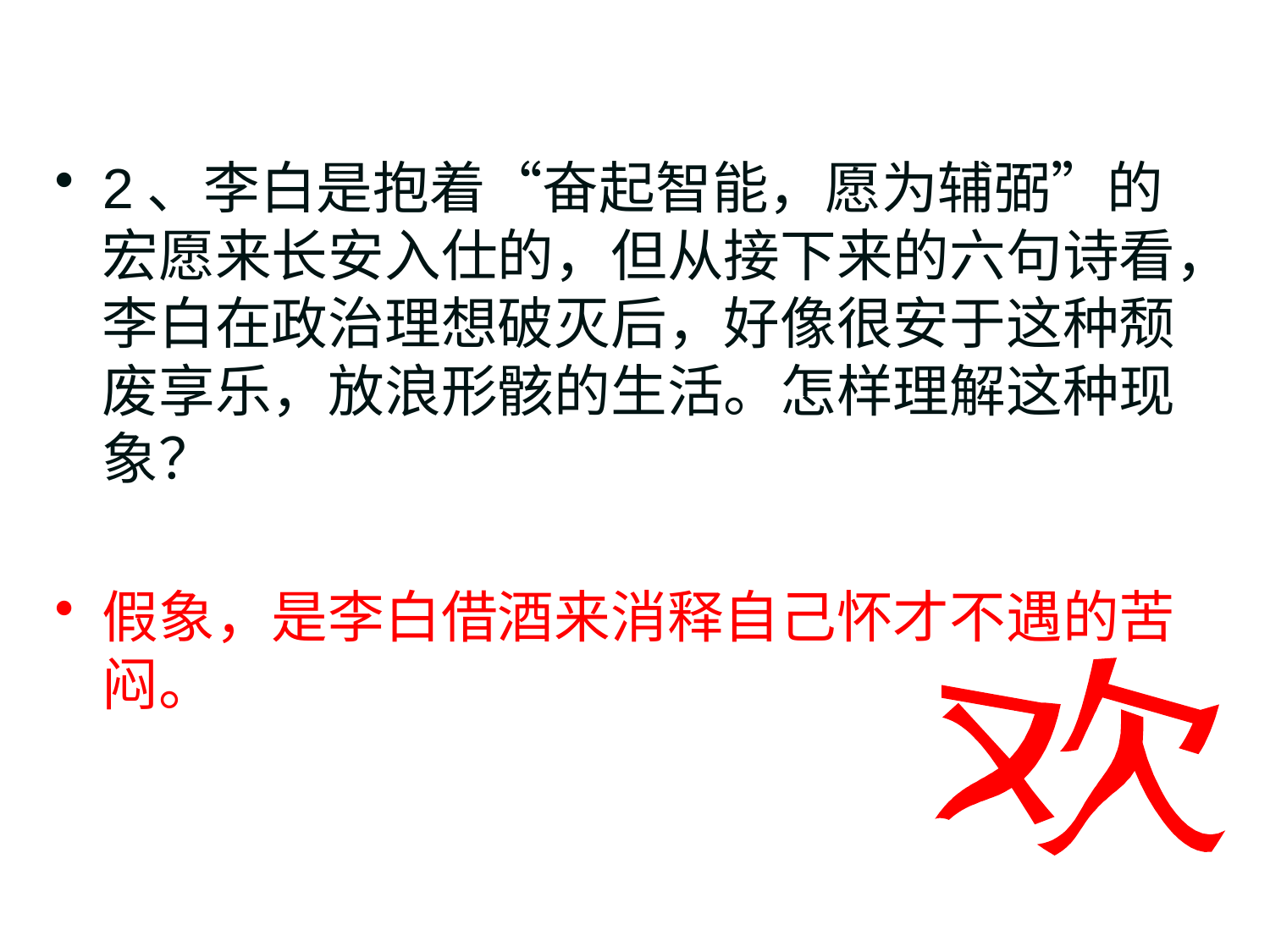

# 2、李白是抱着“奋起智能，愿为辅弼”的宏愿来长安入仕的，但从接下来的六句诗看，李白在政治理想破灭后，好像很安于这种颓废享乐，放浪形骸的生活。怎样理解这种现象？

假象，是李白借酒来消释自己怀才不遇的苦闷。
欢